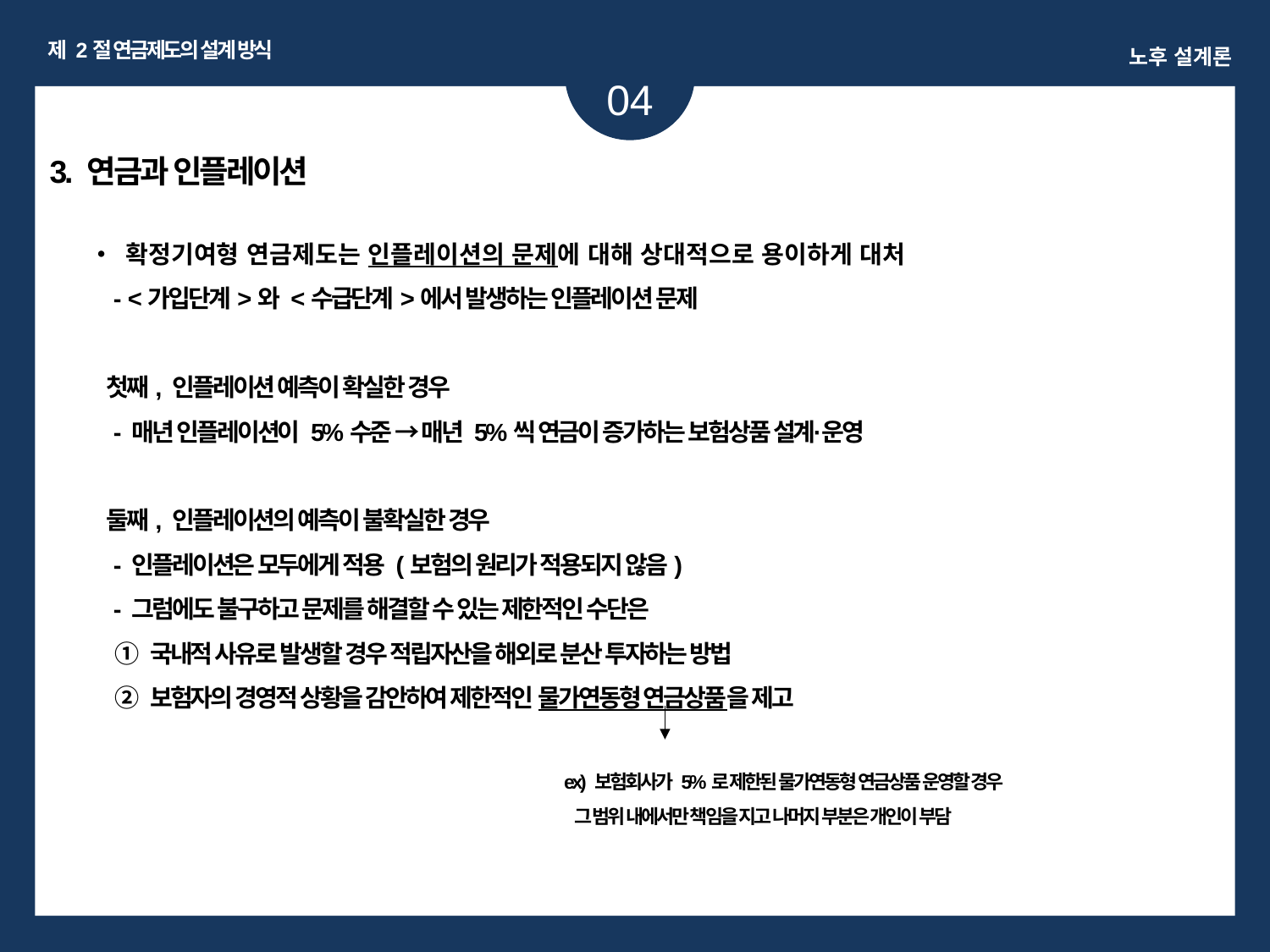

제 2절 연금제도의 설계 방식
노후 설계론
04
ㅏㅏ
3. 연금과 인플레이션
• 확정기여형 연금제도는 인플레이션의 문제에 대해 상대적으로 용이하게 대처
     -  <가입단계>와 <수급단계>에서 발생하는 인플레이션 문제

  첫째, 인플레이션 예측이 확실한 경우
     - 매년 인플레이션이 5%수준 → 매년 5%씩 연금이 증가하는 보험상품 설계∙ 운영

  둘째, 인플레이션의 예측이 불확실한 경우
     - 인플레이션은 모두에게 적용 (보험의 원리가 적용되지 않음)
     - 그럼에도 불구하고 문제를 해결할 수 있는 제한적인 수단은
      ① 국내적 사유로 발생할 경우 적립자산을 해외로 분산 투자하는 방법
      ② 보험자의 경영적 상황을 감안하여 제한적인 물가연동형 연금상품을 제고
ex) 보험회사가 5%로 제한된 물가연동형 연금상품 운영할 경우
 그 범위 내에서만 책임을 지고 나머지 부분은 개인이 부담